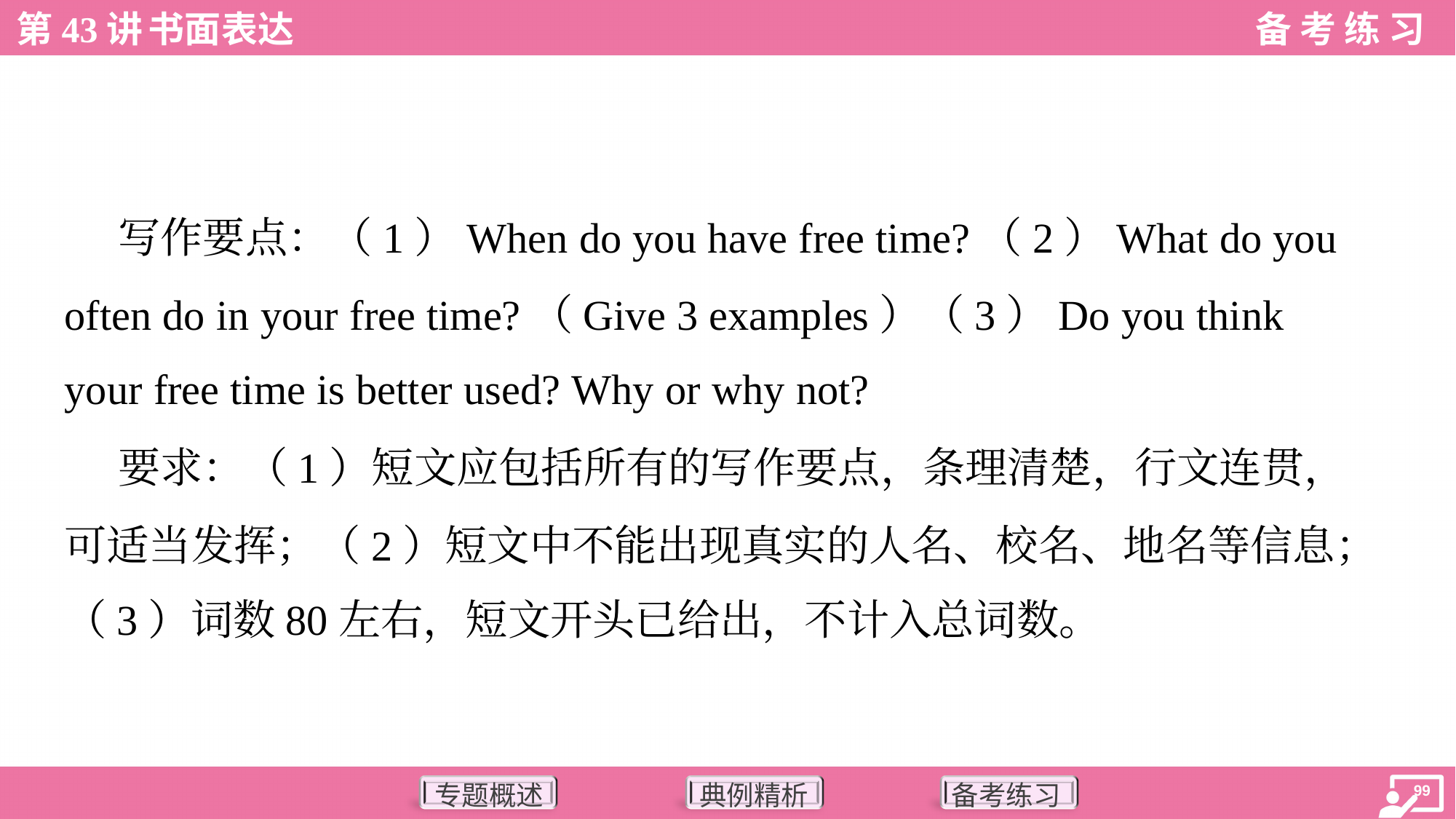

写作要点：（1）When do you have free time?（2）What do you
often do in your free time?（Give 3 examples）（3）Do you think
your free time is better used? Why or why not?
    要求：（1）短文应包括所有的写作要点，条理清楚，行文连贯，
可适当发挥；（2）短文中不能出现真实的人名、校名、地名等信息；
（3）词数80左右，短文开头已给出，不计入总词数。